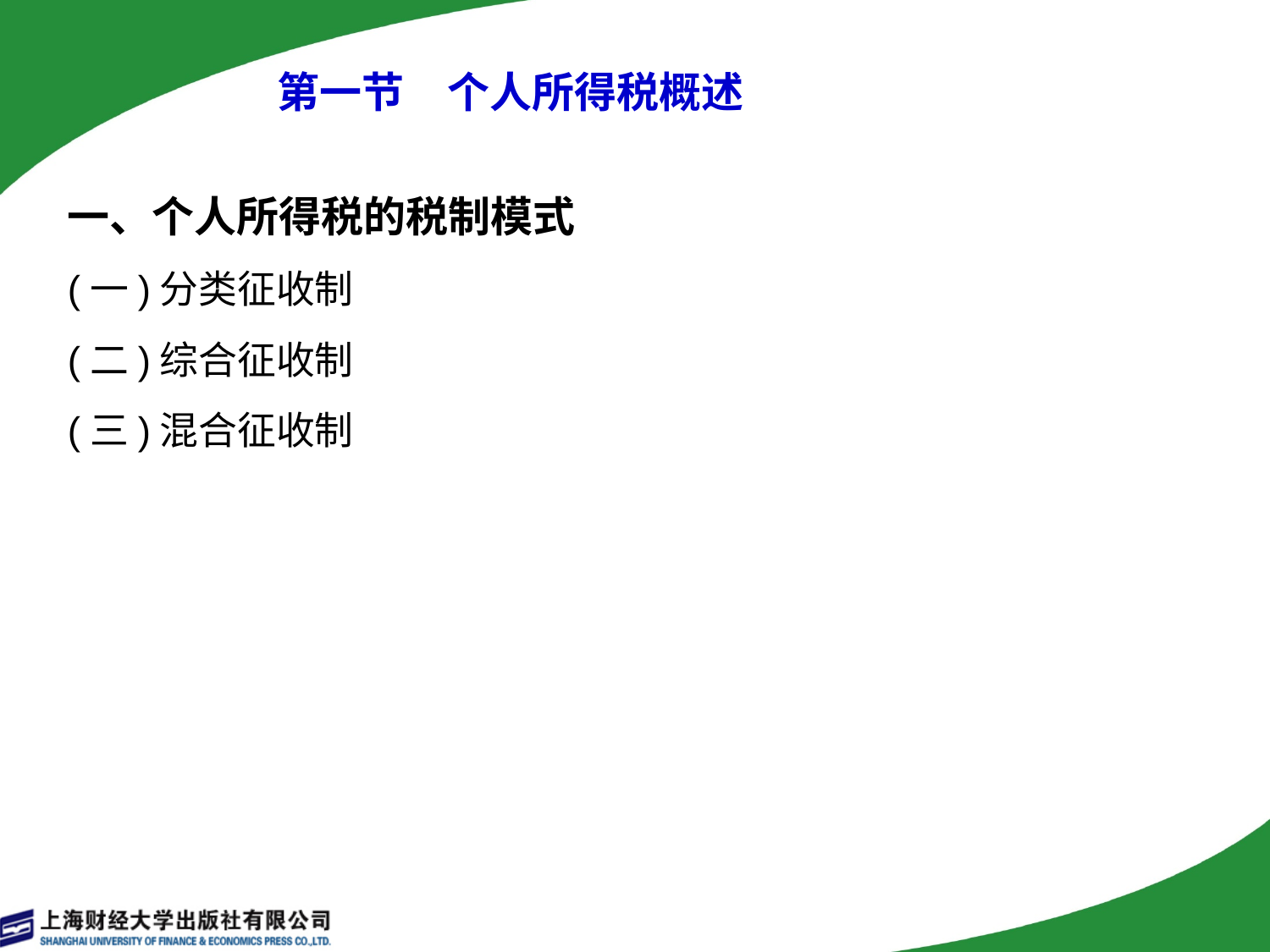

# 第一节　个人所得税概述
一、个人所得税的税制模式
(一)分类征收制
(二)综合征收制
(三)混合征收制